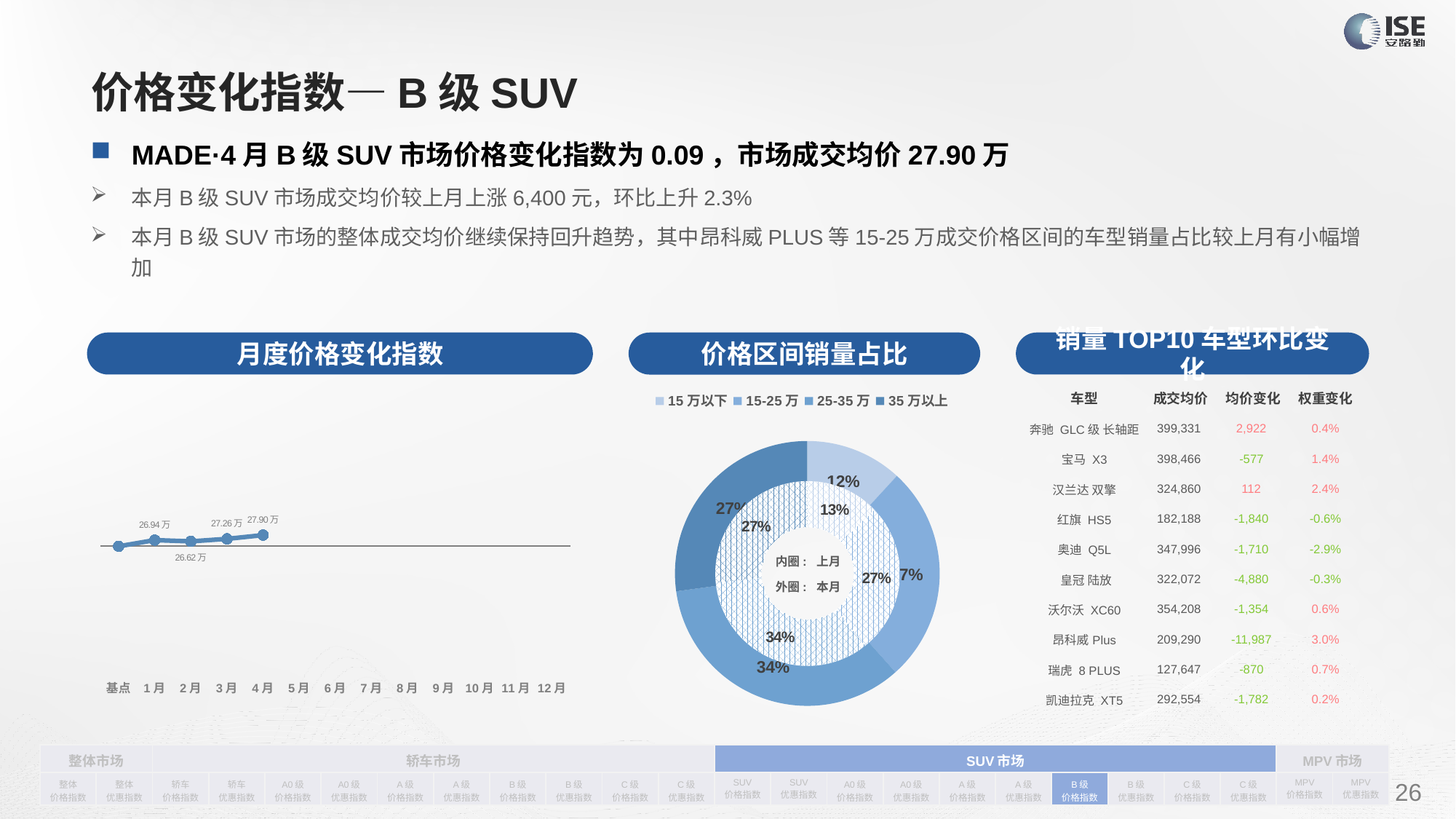

# 价格变化指数—B级SUV
MADE·4月B级SUV市场价格变化指数为0.09，市场成交均价27.90万
本月B级SUV市场成交均价较上月上涨6,400元，环比上升2.3%
本月B级SUV市场的整体成交均价继续保持回升趋势，其中昂科威PLUS等15-25万成交价格区间的车型销量占比较上月有小幅增加
月度价格变化指数

销量TOP10车型环比变化

价格区间销量占比

| 车型 | 成交均价 | 均价变化 | 权重变化 |
| --- | --- | --- | --- |
| 奔驰 GLC级 长轴距 | 399,331 | 2,922 | 0.4% |
| 宝马 X3 | 398,466 | -577 | 1.4% |
| 汉兰达 双擎 | 324,860 | 112 | 2.4% |
| 红旗 HS5 | 182,188 | -1,840 | -0.6% |
| 奥迪 Q5L | 347,996 | -1,710 | -2.9% |
| 皇冠 陆放 | 322,072 | -4,880 | -0.3% |
| 沃尔沃 XC60 | 354,208 | -1,354 | 0.6% |
| 昂科威Plus | 209,290 | -11,987 | 3.0% |
| 瑞虎 8 PLUS | 127,647 | -870 | 0.7% |
| 凯迪拉克 XT5 | 292,554 | -1,782 | 0.2% |

### Chart

| Category | 销量 |
|---|---|
| 15万以下 | 8945.0 |
| 15-25万 | 20085.0 |
| 25-35万 | 26042.0 |
| 35万以上 | 20538.0 |

### Chart

| Category | Y2022 |
|---|---|
| 基点 | 0.0 |
| 1月 | 0.05 |
| 2月 | 0.04 |
| 3月 | 0.06 |
| 4月 | 0.09 |
| 5月 | None |
| 6月 | None |
| 7月 | None |
| 8月 | None |
| 9月 | None |
| 10月 | None |
| 11月 | None |
| 12月 | None |

### Chart

| Category | 销量 |
|---|---|
| 15万以下 | 14322.0 |
| 15-25万 | 29562.0 |
| 25-35万 | 38027.0 |
| 35万以上 | 29596.0 |
内圈:  上月
外圈:  本月
| 整体市场 |  | 轿车市场 |  |  |  |  |  |  |  |  |  | SUV市场 |  |  |  |  |  |  |  |  |  | MPV市场 |  |
| --- | --- | --- | --- | --- | --- | --- | --- | --- | --- | --- | --- | --- | --- | --- | --- | --- | --- | --- | --- | --- | --- | --- | --- |
| 整体 价格指数 | 整体 优惠指数 | 轿车 价格指数 | 轿车 优惠指数 | A0级 价格指数 | A0级 优惠指数 | A级 价格指数 | A级 优惠指数 | B级 价格指数 | B级 优惠指数 | C级 价格指数 | C级 优惠指数 | SUV 价格指数 | SUV 优惠指数 | A0级 价格指数 | A0级 优惠指数 | A级 价格指数 | A级 优惠指数 | B级 价格指数 | B级 优惠指数 | C级 价格指数 | C级 优惠指数 | MPV 价格指数 | MPV 优惠指数 |
请在插入菜单—页眉和页脚中修改此 文本
26